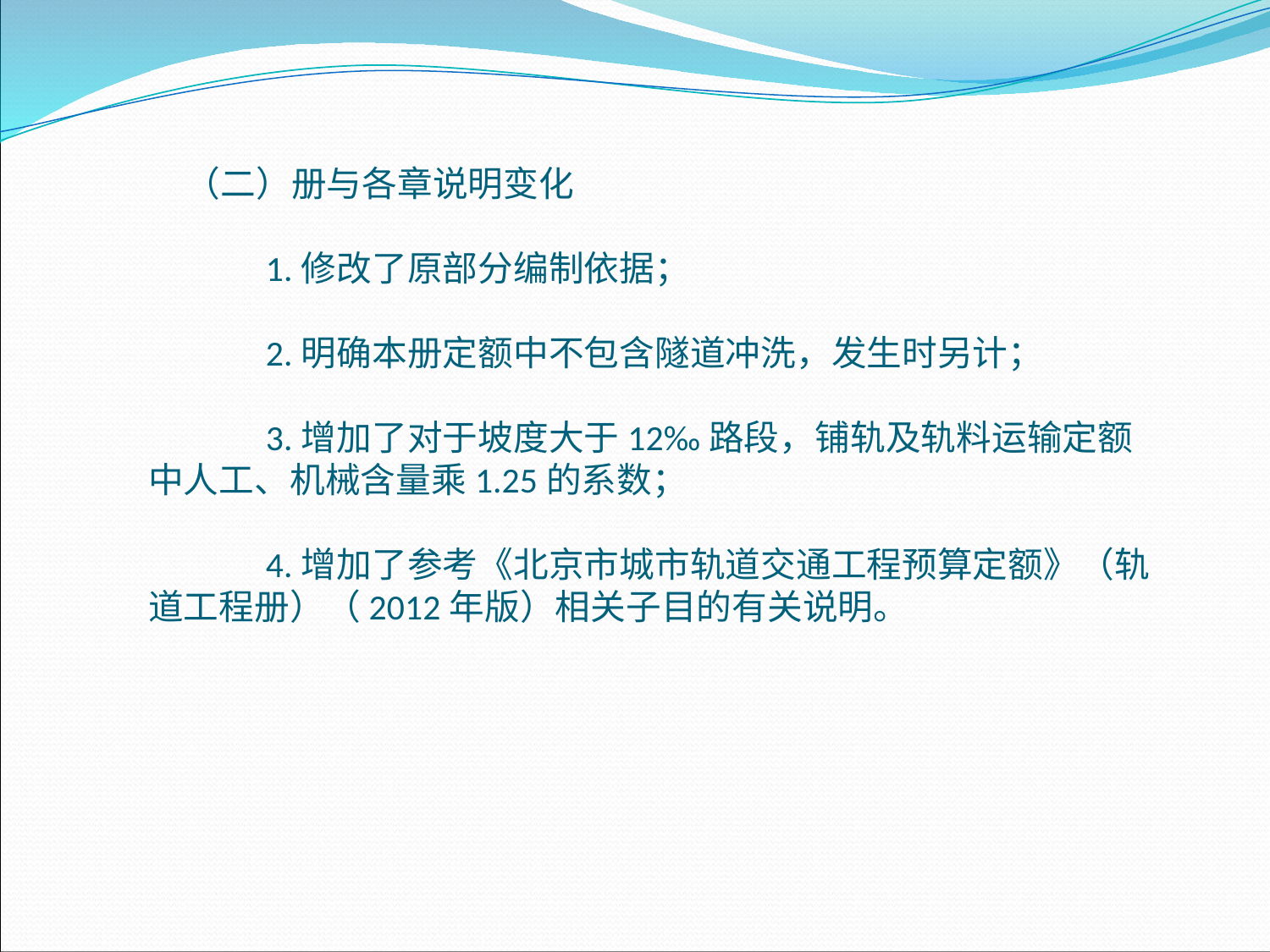

（二）册与各章说明变化
          1.修改了原部分编制依据；
          2.明确本册定额中不包含隧道冲洗，发生时另计；
          3.增加了对于坡度大于12‰路段，铺轨及轨料运输定额中人工、机械含量乘1.25的系数；
          4.增加了参考《北京市城市轨道交通工程预算定额》（轨道工程册）（2012年版）相关子目的有关说明。
110